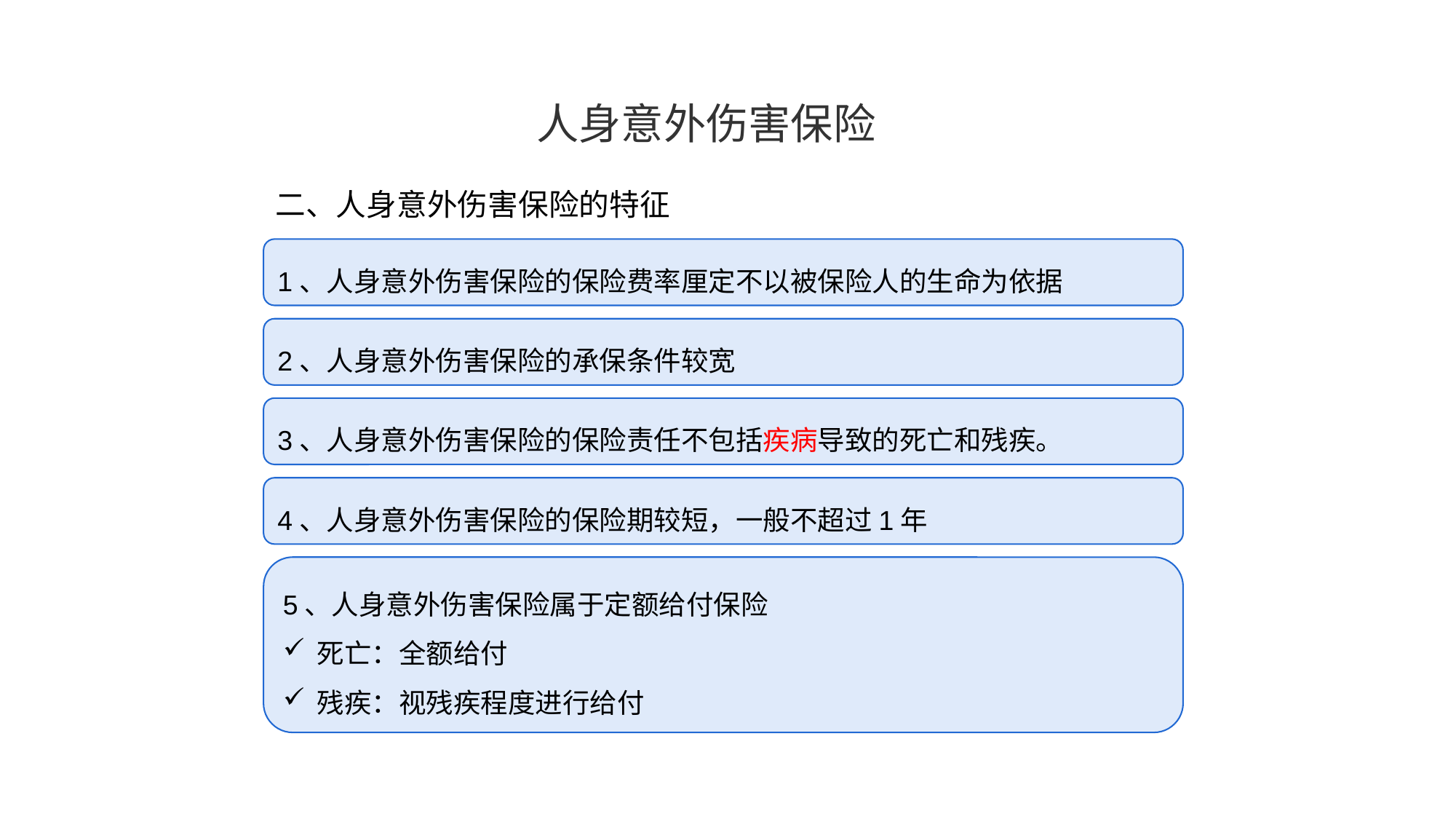

人身意外伤害保险
二、人身意外伤害保险的特征
1、人身意外伤害保险的保险费率厘定不以被保险人的生命为依据
2、人身意外伤害保险的承保条件较宽
3、人身意外伤害保险的保险责任不包括疾病导致的死亡和残疾。
4、人身意外伤害保险的保险期较短，一般不超过1年
5、人身意外伤害保险属于定额给付保险
死亡：全额给付
残疾：视残疾程度进行给付